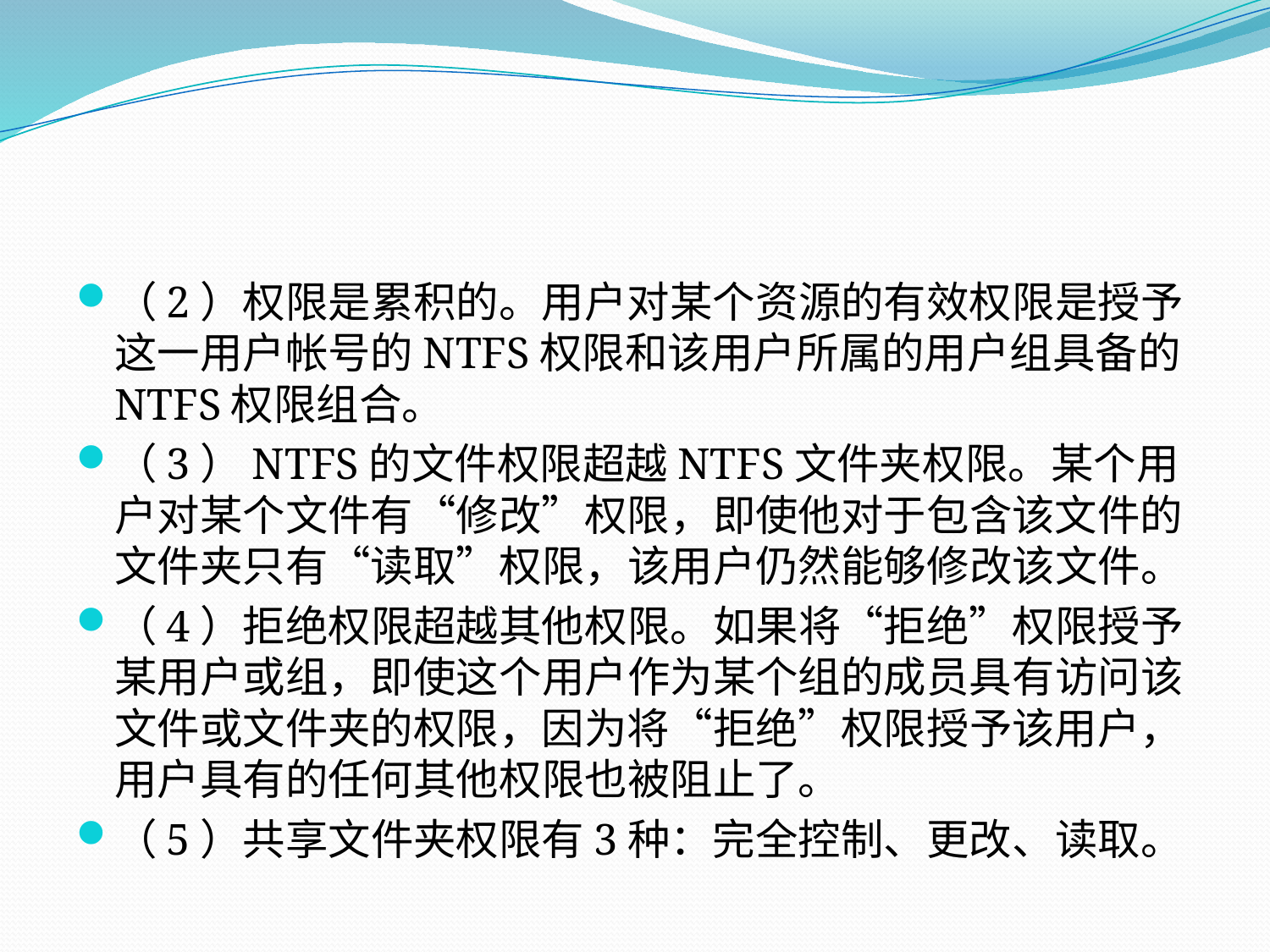

#
（2）权限是累积的。用户对某个资源的有效权限是授予这一用户帐号的NTFS权限和该用户所属的用户组具备的NTFS权限组合。
（3）NTFS的文件权限超越NTFS文件夹权限。某个用户对某个文件有“修改”权限，即使他对于包含该文件的文件夹只有“读取”权限，该用户仍然能够修改该文件。
（4）拒绝权限超越其他权限。如果将“拒绝”权限授予某用户或组，即使这个用户作为某个组的成员具有访问该文件或文件夹的权限，因为将“拒绝”权限授予该用户，用户具有的任何其他权限也被阻止了。
（5）共享文件夹权限有3种：完全控制、更改、读取。